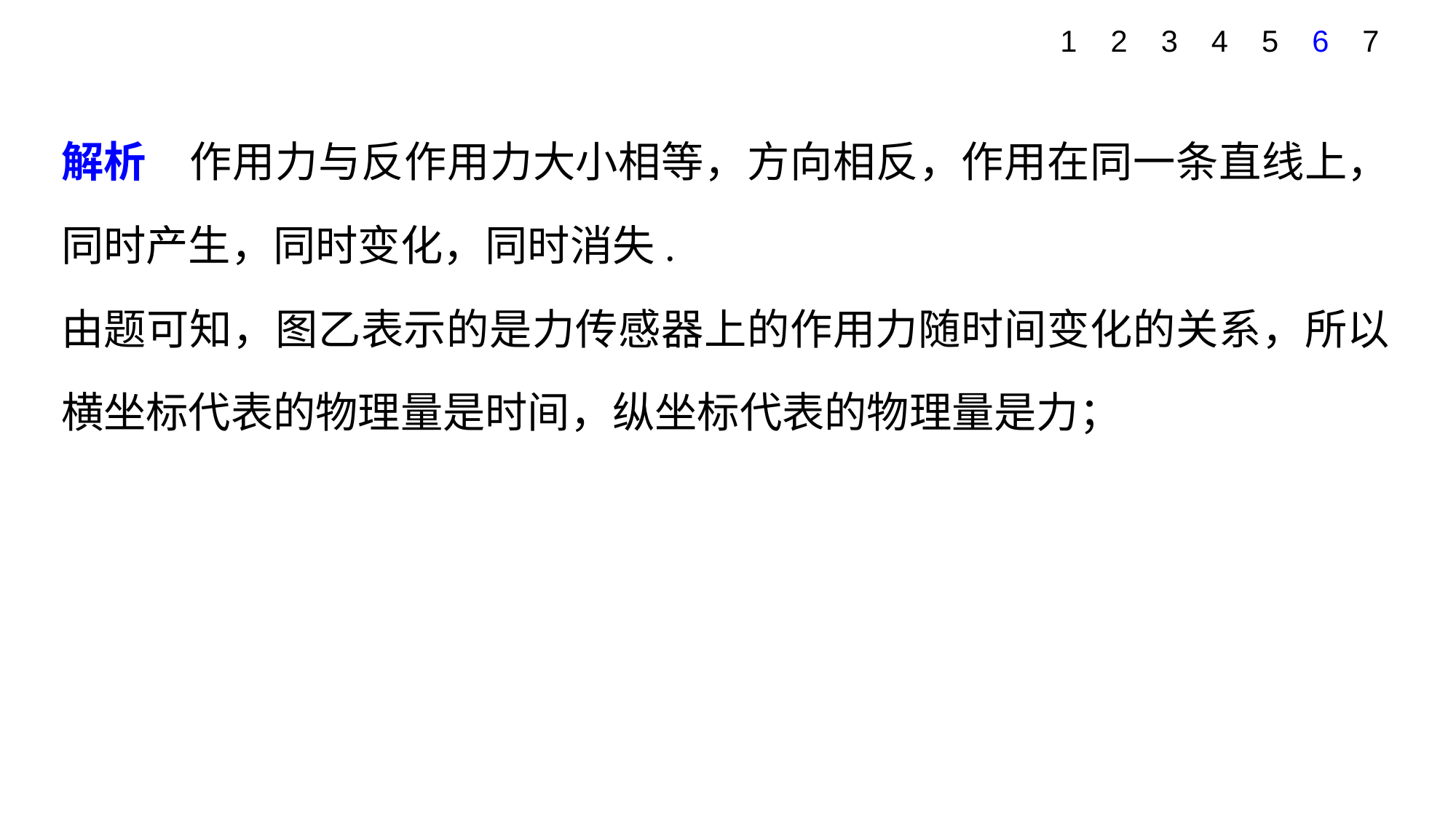

1
2
3
4
5
6
7
解析　作用力与反作用力大小相等，方向相反，作用在同一条直线上，同时产生，同时变化，同时消失.
由题可知，图乙表示的是力传感器上的作用力随时间变化的关系，所以横坐标代表的物理量是时间，纵坐标代表的物理量是力；